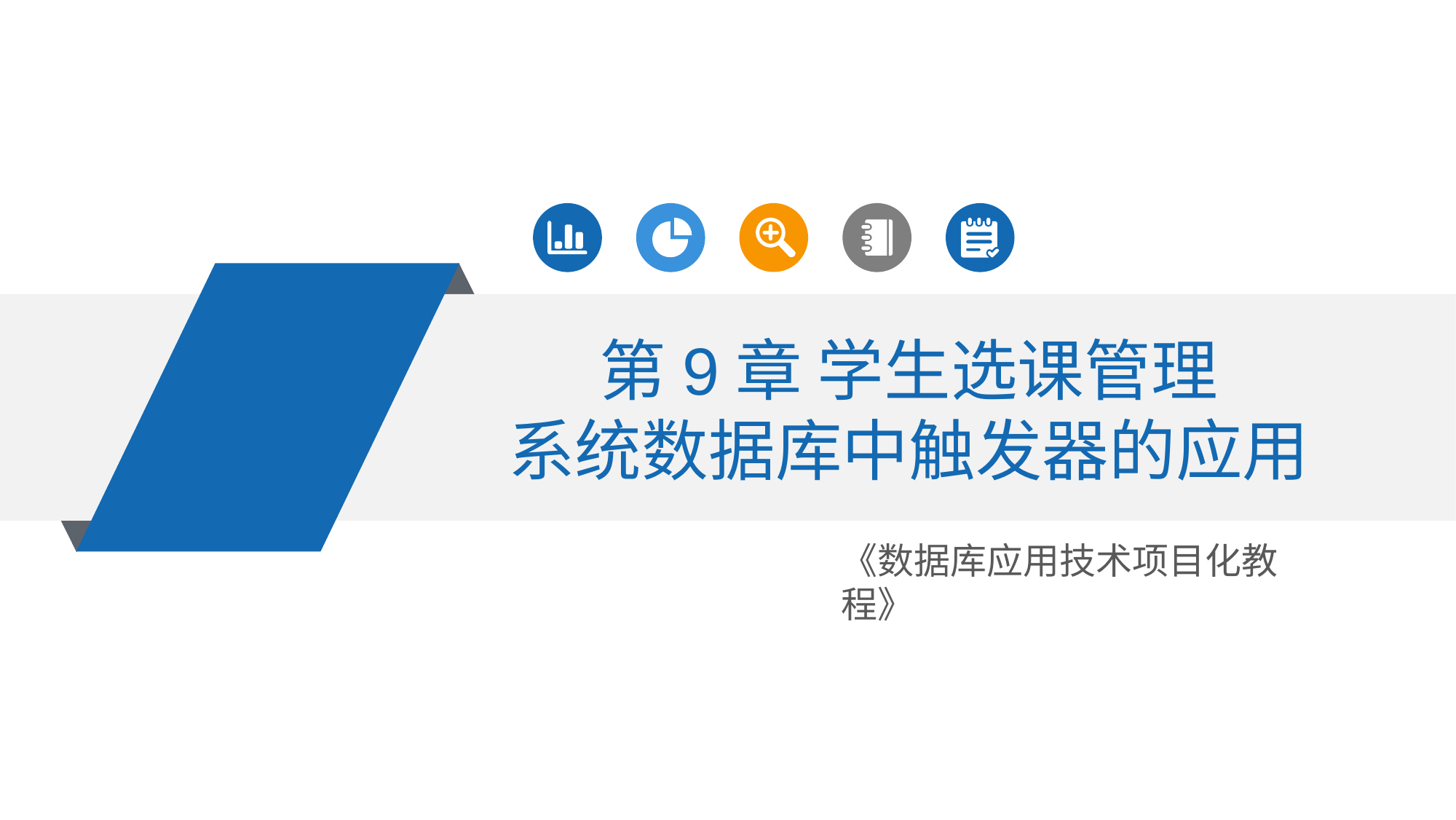

第9章 学生选课管理
系统数据库中触发器的应用
《数据库应用技术项目化教程》